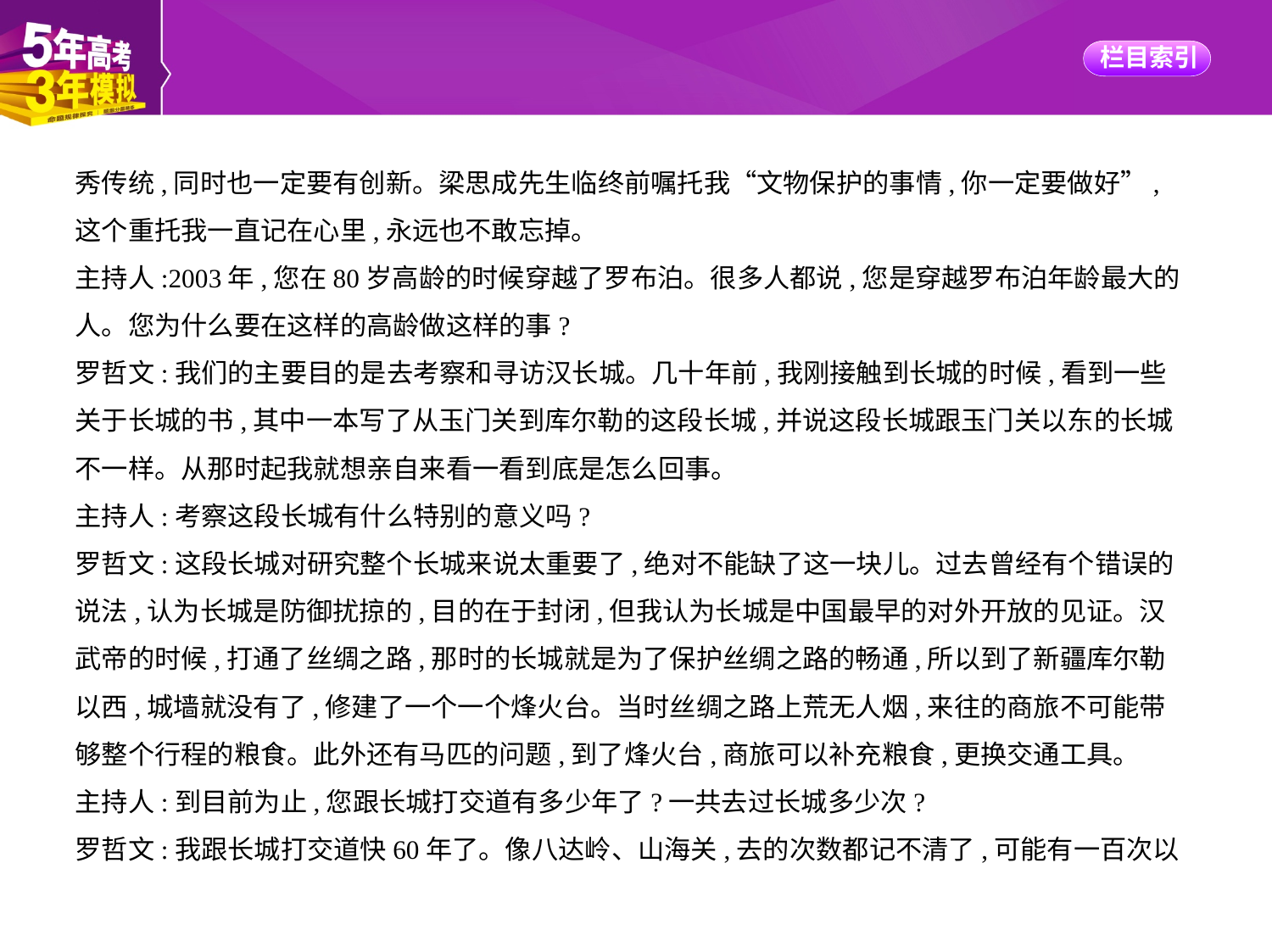

秀传统,同时也一定要有创新。梁思成先生临终前嘱托我“文物保护的事情,你一定要做好”,
这个重托我一直记在心里,永远也不敢忘掉。
主持人:2003年,您在80岁高龄的时候穿越了罗布泊。很多人都说,您是穿越罗布泊年龄最大的
人。您为什么要在这样的高龄做这样的事?
罗哲文:我们的主要目的是去考察和寻访汉长城。几十年前,我刚接触到长城的时候,看到一些
关于长城的书,其中一本写了从玉门关到库尔勒的这段长城,并说这段长城跟玉门关以东的长城
不一样。从那时起我就想亲自来看一看到底是怎么回事。
主持人:考察这段长城有什么特别的意义吗?
罗哲文:这段长城对研究整个长城来说太重要了,绝对不能缺了这一块儿。过去曾经有个错误的
说法,认为长城是防御扰掠的,目的在于封闭,但我认为长城是中国最早的对外开放的见证。汉
武帝的时候,打通了丝绸之路,那时的长城就是为了保护丝绸之路的畅通,所以到了新疆库尔勒
以西,城墙就没有了,修建了一个一个烽火台。当时丝绸之路上荒无人烟,来往的商旅不可能带
够整个行程的粮食。此外还有马匹的问题,到了烽火台,商旅可以补充粮食,更换交通工具。
主持人:到目前为止,您跟长城打交道有多少年了?一共去过长城多少次?
罗哲文:我跟长城打交道快60年了。像八达岭、山海关,去的次数都记不清了,可能有一百次以